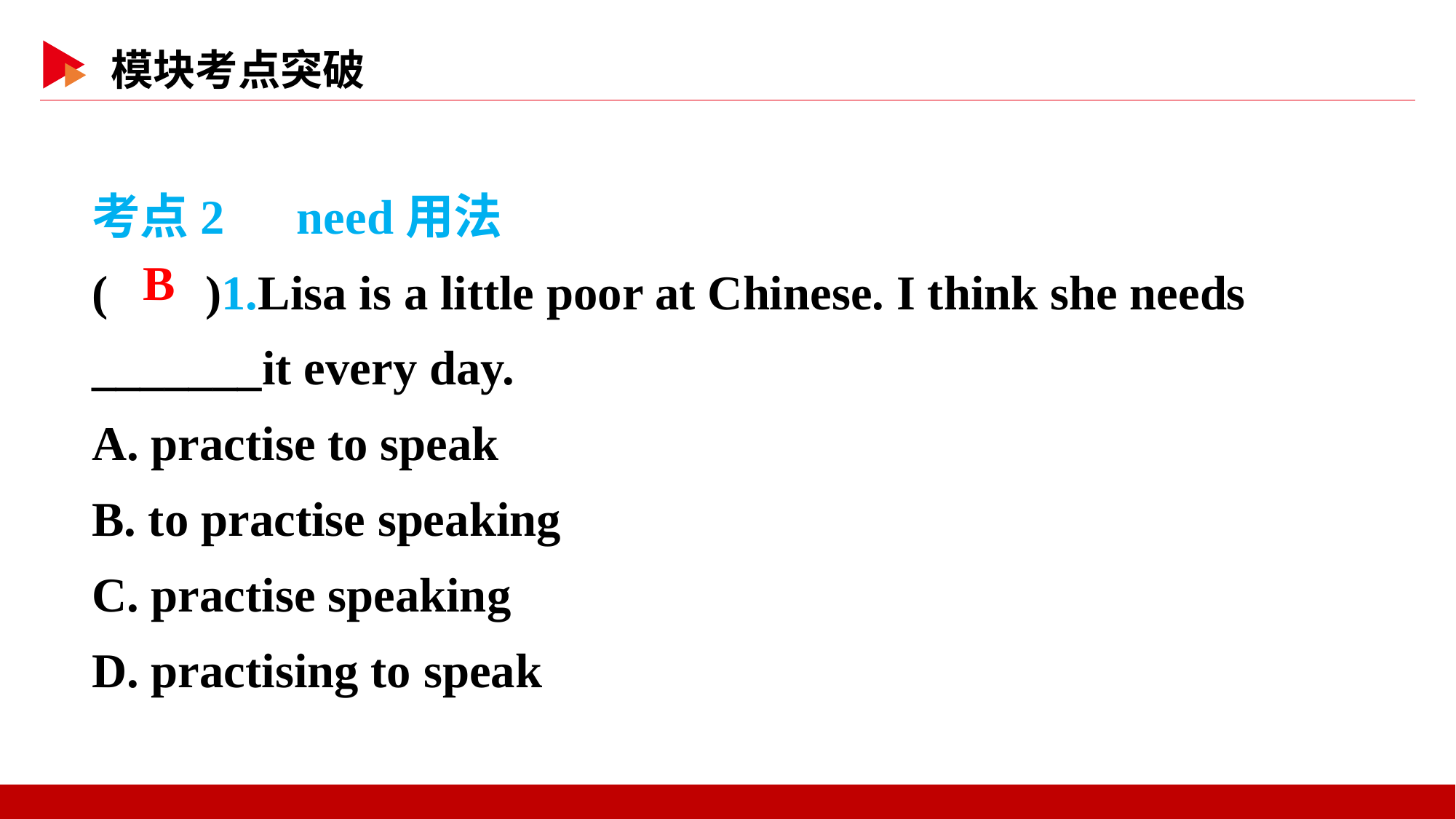

考点2　need用法
(        )1.Lisa is a little poor at Chinese. I think she needs _______it every day.
A. practise to speak
B. to practise speaking
C. practise speaking
D. practising to speak
   B